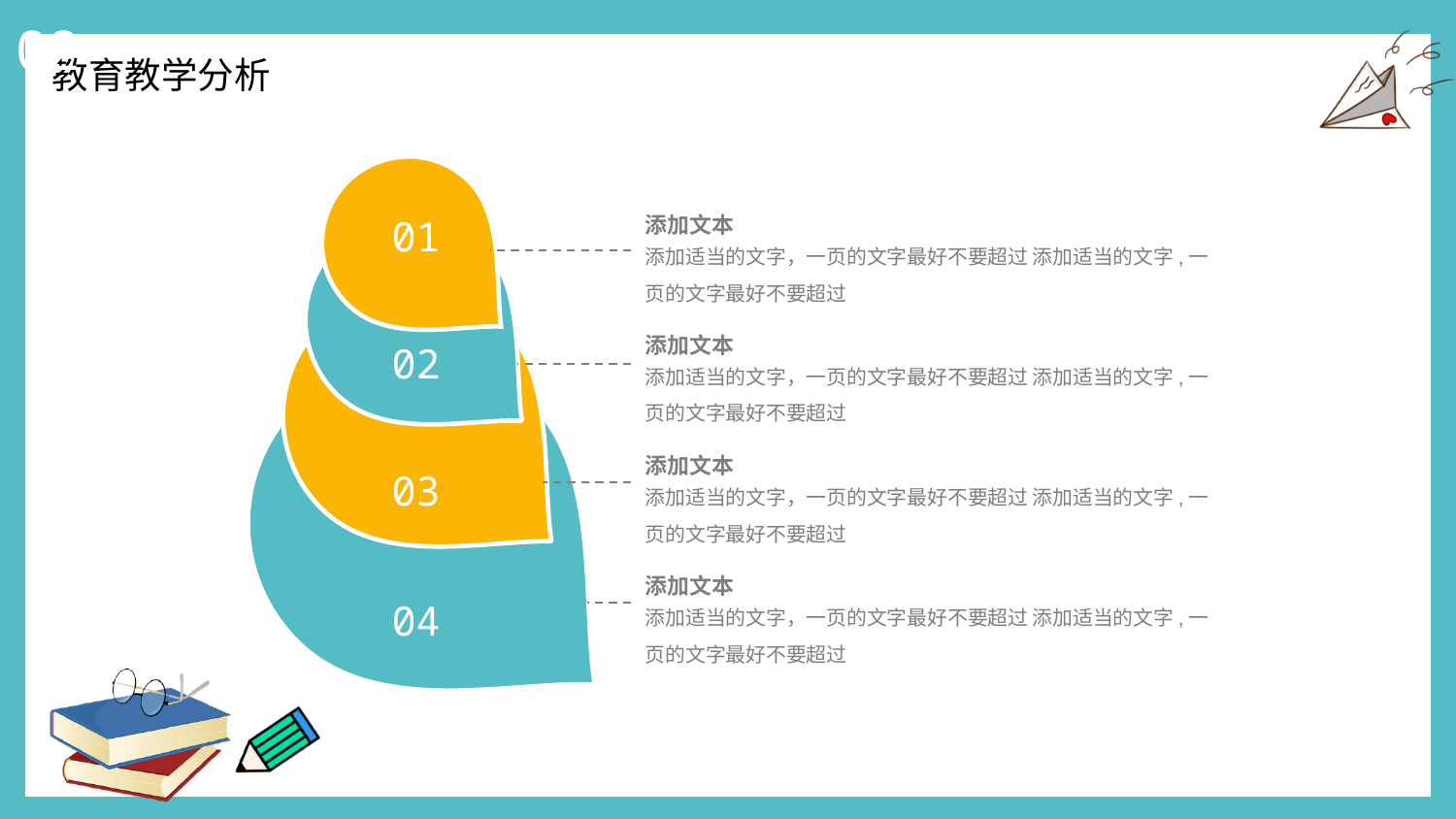

02

添加文本
添加适当的文字，一页的文字最好不要超过 添加适当的文字,一页的文字最好不要超过

01

添加文本
添加适当的文字，一页的文字最好不要超过 添加适当的文字,一页的文字最好不要超过
02

添加文本
添加适当的文字，一页的文字最好不要超过 添加适当的文字,一页的文字最好不要超过
03

添加文本
添加适当的文字，一页的文字最好不要超过 添加适当的文字,一页的文字最好不要超过
04